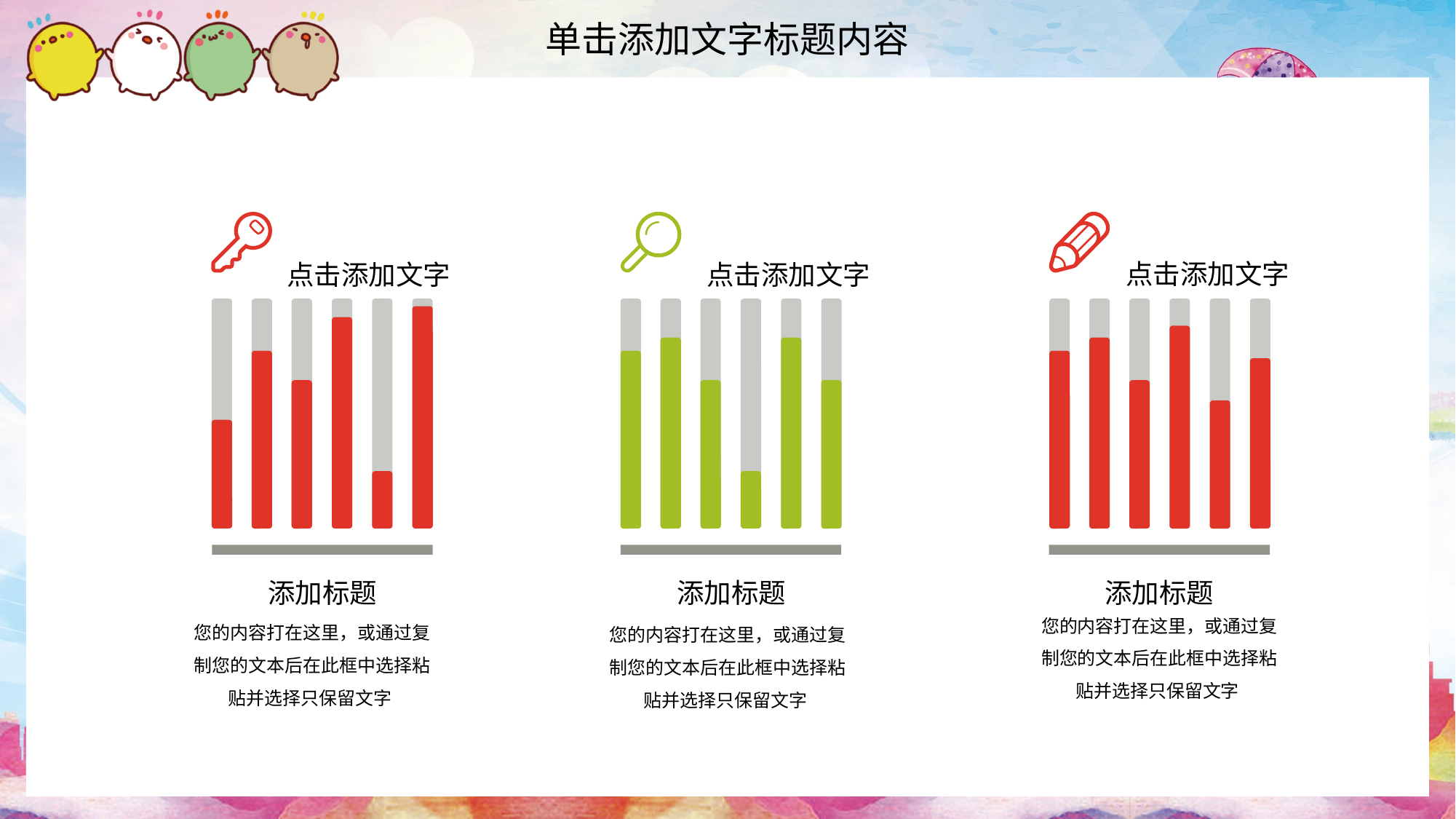

点击添加文字

点击添加文字

点击添加文字

添加标题
您的内容打在这里，或通过复制您的文本后在此框中选择粘贴并选择只保留文字
添加标题
您的内容打在这里，或通过复制您的文本后在此框中选择粘贴并选择只保留文字
添加标题
您的内容打在这里，或通过复制您的文本后在此框中选择粘贴并选择只保留文字